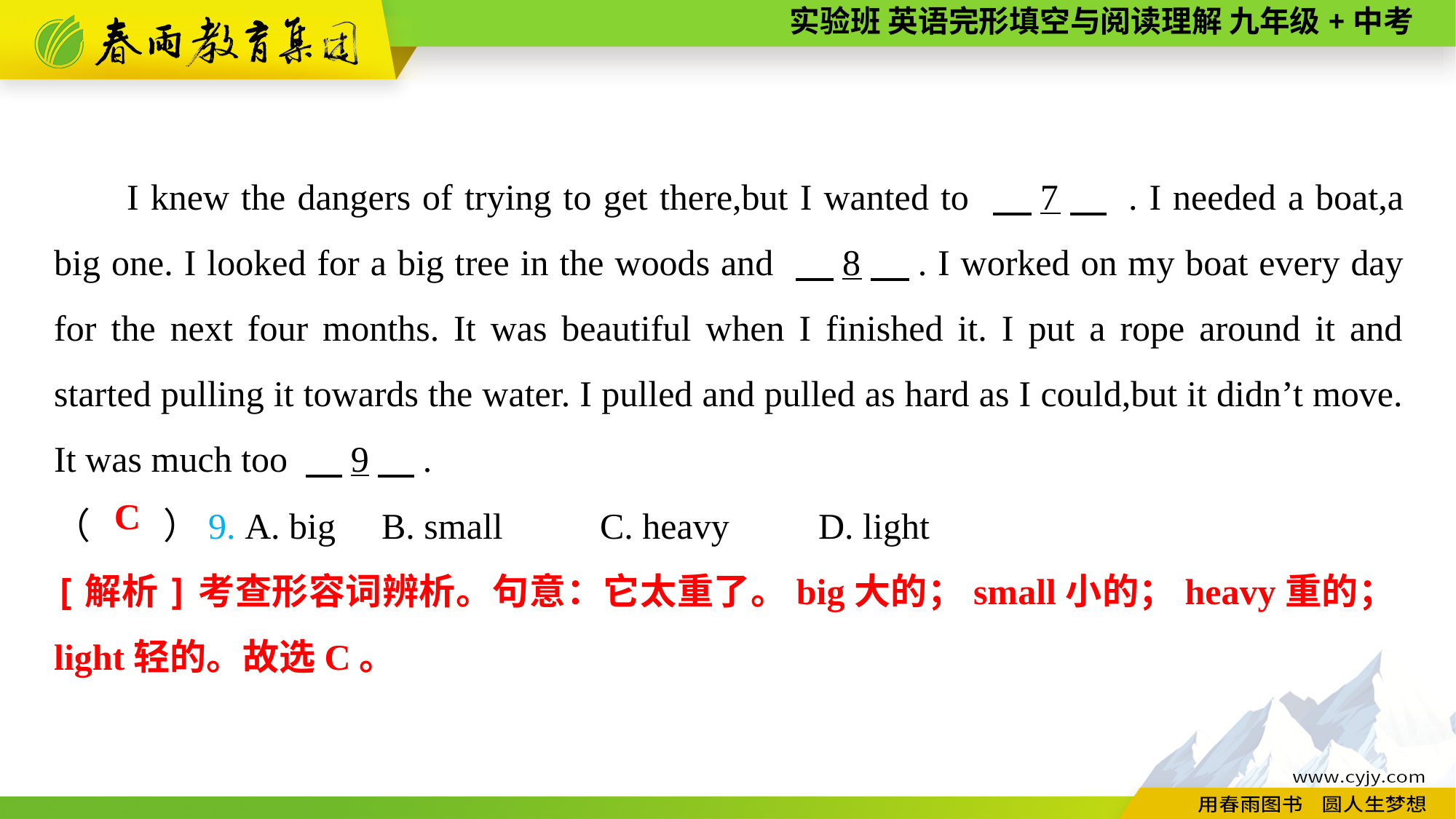

I knew the dangers of trying to get there,but I wanted to 　7　 . I needed a boat,a big one. I looked for a big tree in the woods and 　8　. I worked on my boat every day for the next four months. It was beautiful when I finished it. I put a rope around it and started pulling it towards the water. I pulled and pulled as hard as I could,but it didn’t move. It was much too 　9　.
（　　）9. A. big	B. small	C. heavy	D. light
C
[解析]考查形容词辨析。句意：它太重了。big大的；small小的；heavy重的；light轻的。故选C。